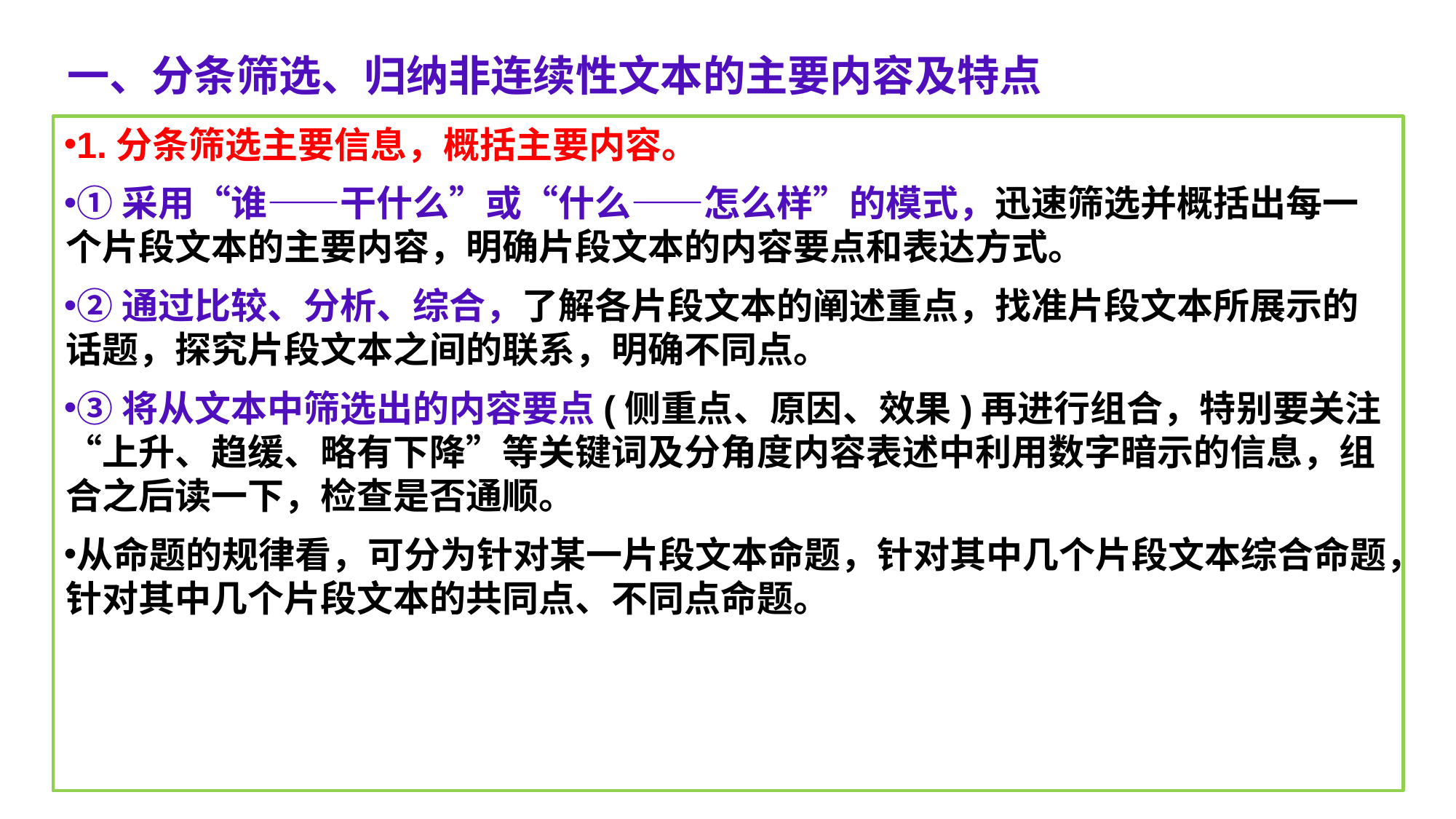

一、分条筛选、归纳非连续性文本的主要内容及特点
1.分条筛选主要信息，概括主要内容。
①采用“谁——干什么”或“什么——怎么样”的模式，迅速筛选并概括出每一个片段文本的主要内容，明确片段文本的内容要点和表达方式。
②通过比较、分析、综合，了解各片段文本的阐述重点，找准片段文本所展示的话题，探究片段文本之间的联系，明确不同点。
③将从文本中筛选出的内容要点(侧重点、原因、效果)再进行组合，特别要关注“上升、趋缓、略有下降”等关键词及分角度内容表述中利用数字暗示的信息，组合之后读一下，检查是否通顺。
从命题的规律看，可分为针对某一片段文本命题，针对其中几个片段文本综合命题，针对其中几个片段文本的共同点、不同点命题。